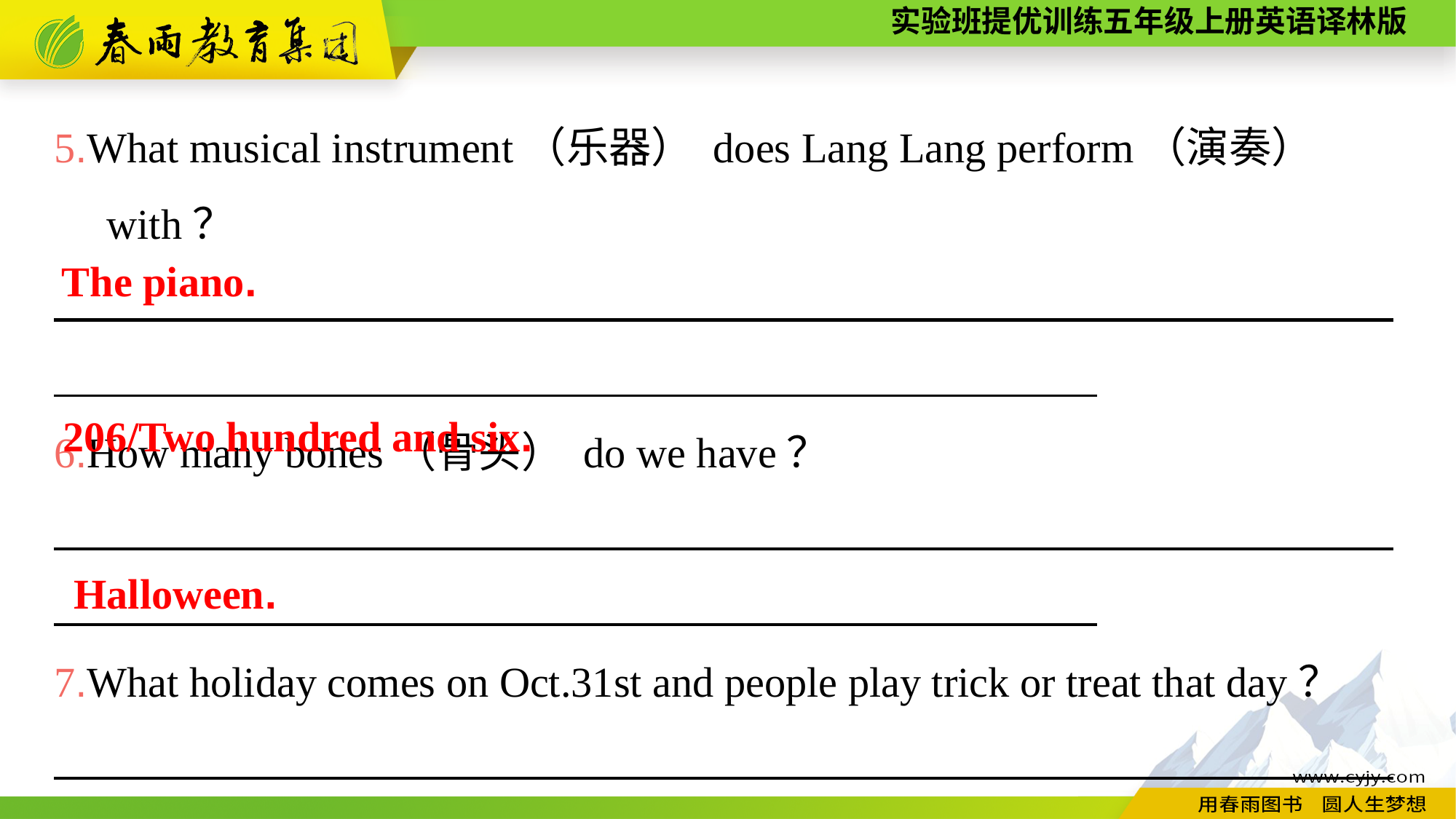

5.What musical instrument（乐器） does Lang Lang perform（演奏）
     with？
　　　　　　　_________________________________________________
6.How many bones（骨头） do we have？
　　　　　　　_________________________________________________
7.What holiday comes on Oct.31st and people play trick or treat that day？
　　　　　　_________________________________________________
The piano.
206/Two hundred and six.
Halloween.